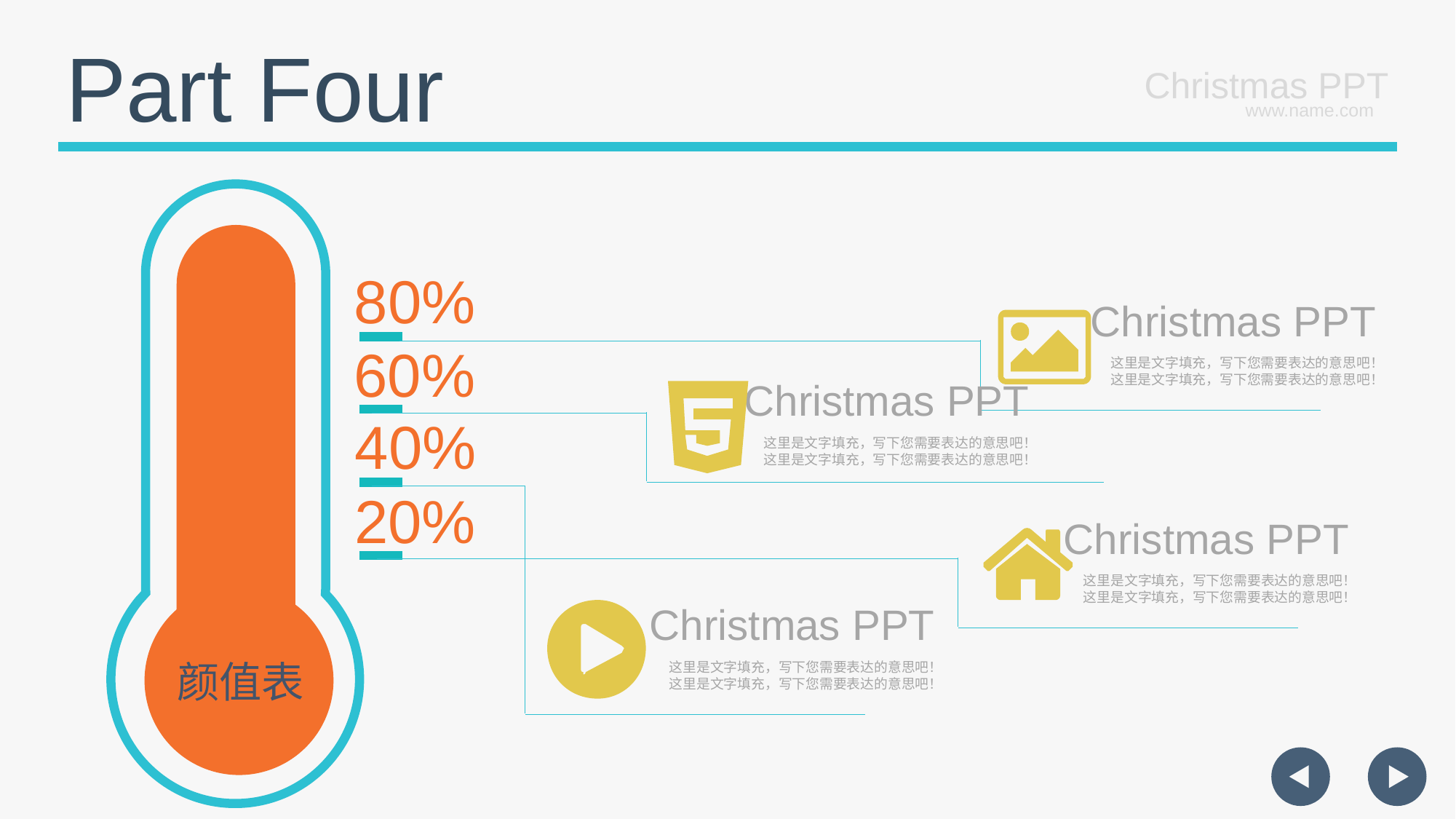

Part Four
Christmas PPT
www.name.com

80%
Christmas PPT

60%
这里是文字填充，写下您需要表达的意思吧！这里是文字填充，写下您需要表达的意思吧！
Christmas PPT

40%
这里是文字填充，写下您需要表达的意思吧！这里是文字填充，写下您需要表达的意思吧！
20%
Christmas PPT

这里是文字填充，写下您需要表达的意思吧！这里是文字填充，写下您需要表达的意思吧！

Christmas PPT

颜值表
这里是文字填充，写下您需要表达的意思吧！这里是文字填充，写下您需要表达的意思吧！